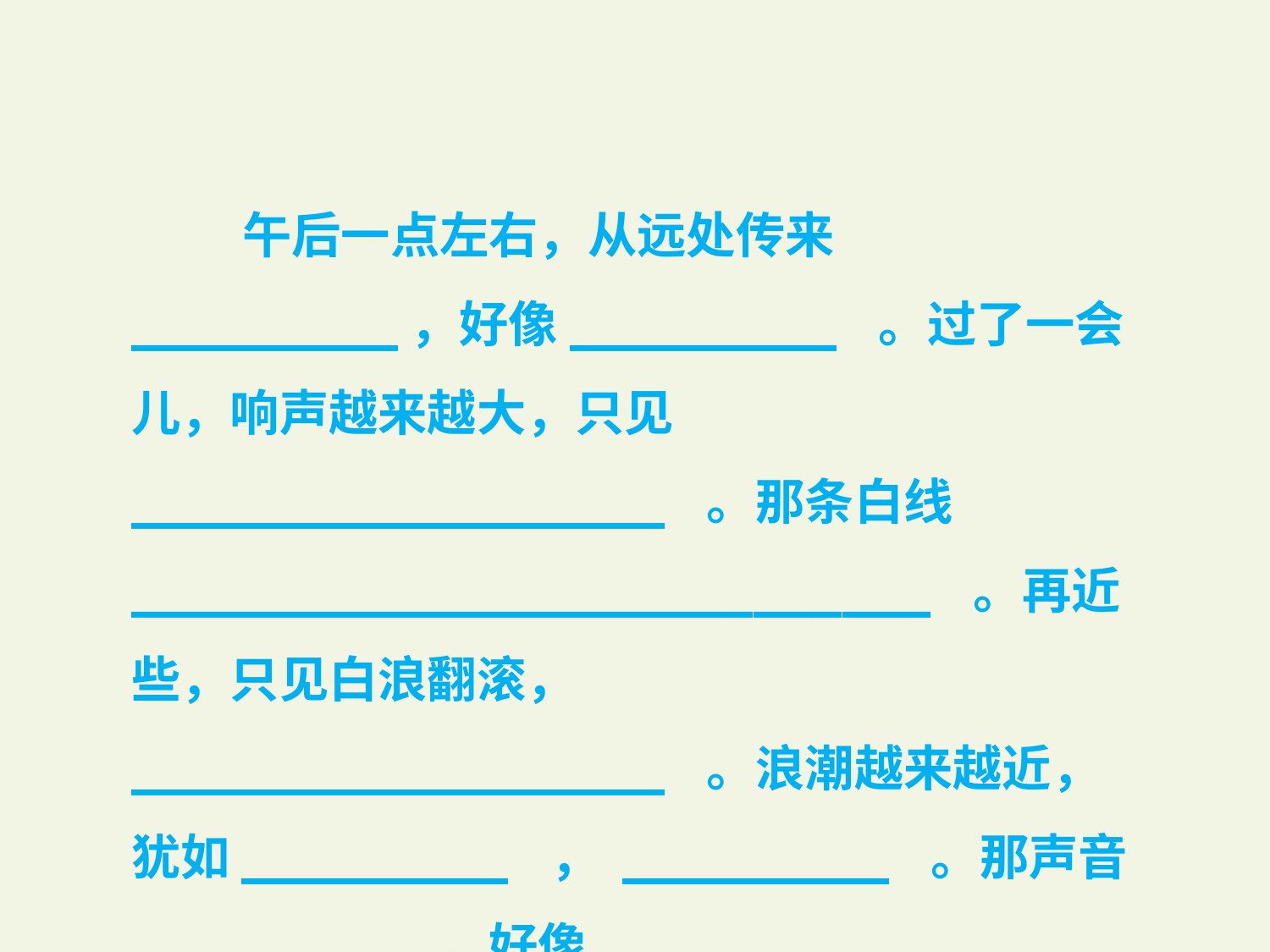

午后一点左右，从远处传来_________，好像_________ 。过了一会儿，响声越来越大，只见__________________ 。那条白线___________________________ 。再近些，只见白浪翻滚， __________________ 。浪潮越来越近，犹如_________ ， _________ 。那声音_________ ，好像__________________。